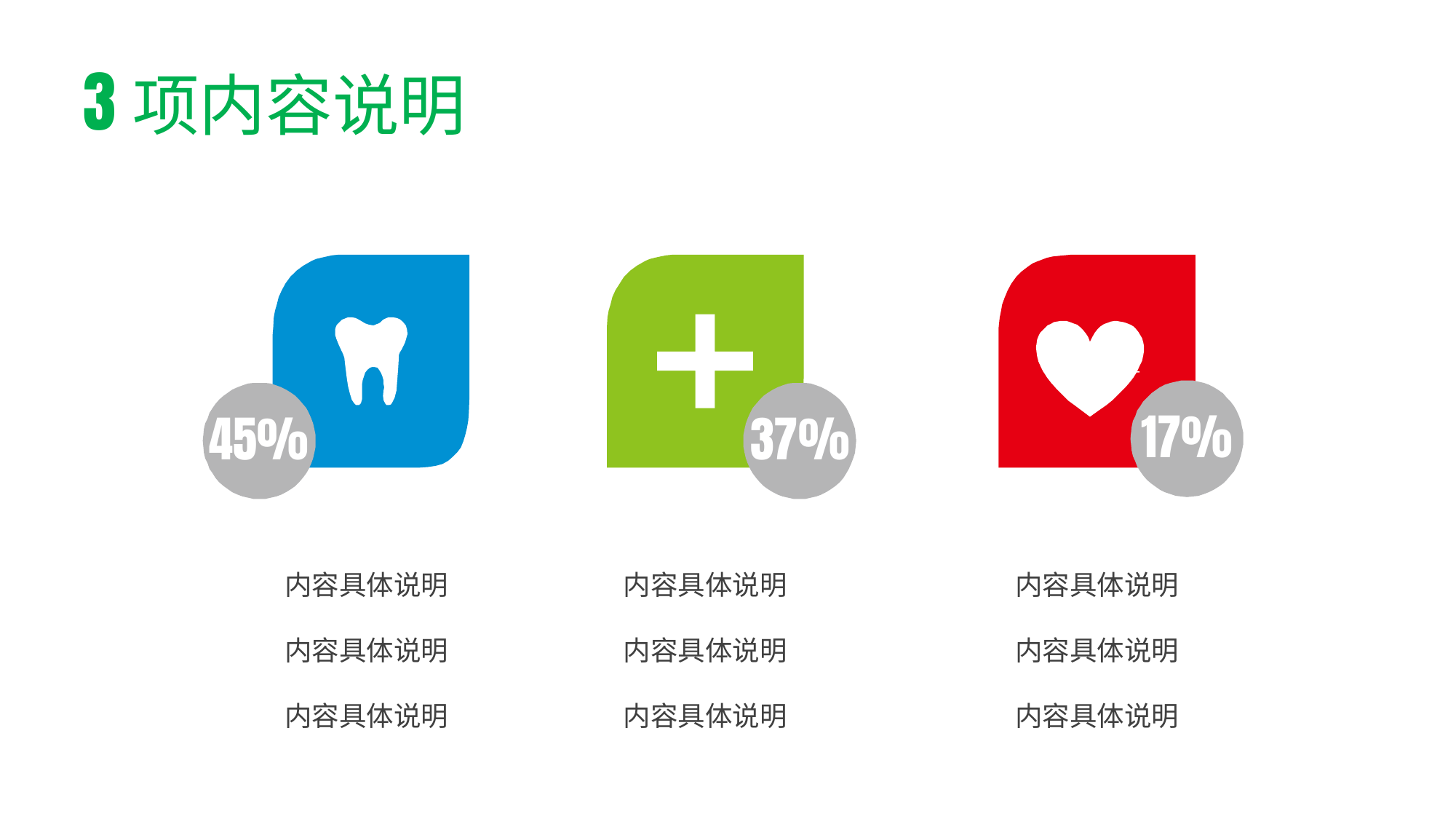

# 3项内容说明

45%

37%

17%
内容具体说明
内容具体说明
内容具体说明
内容具体说明
内容具体说明
内容具体说明
内容具体说明
内容具体说明
内容具体说明